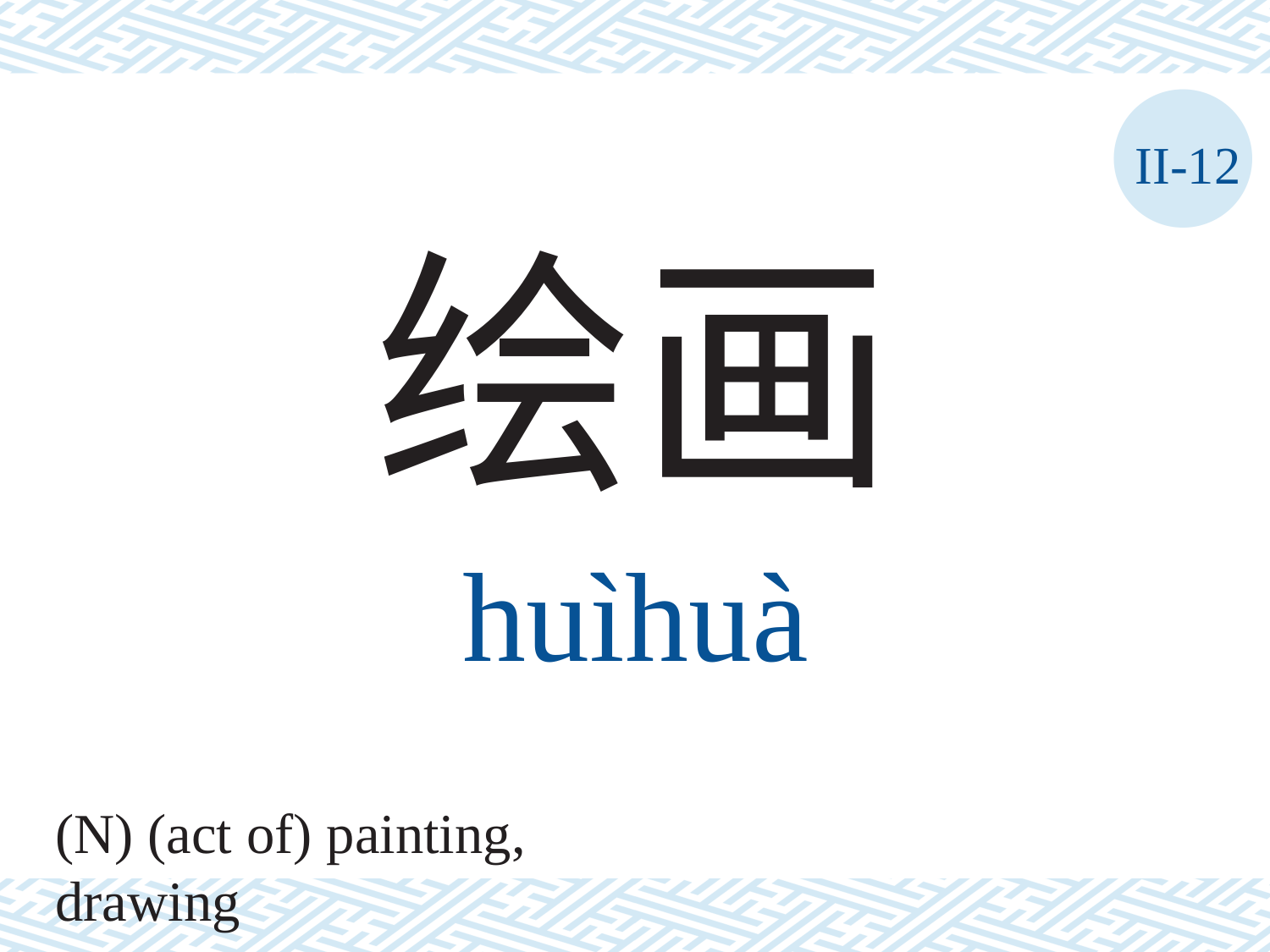

II-12
绘画
huìhuà
(N) (act of) painting, drawing